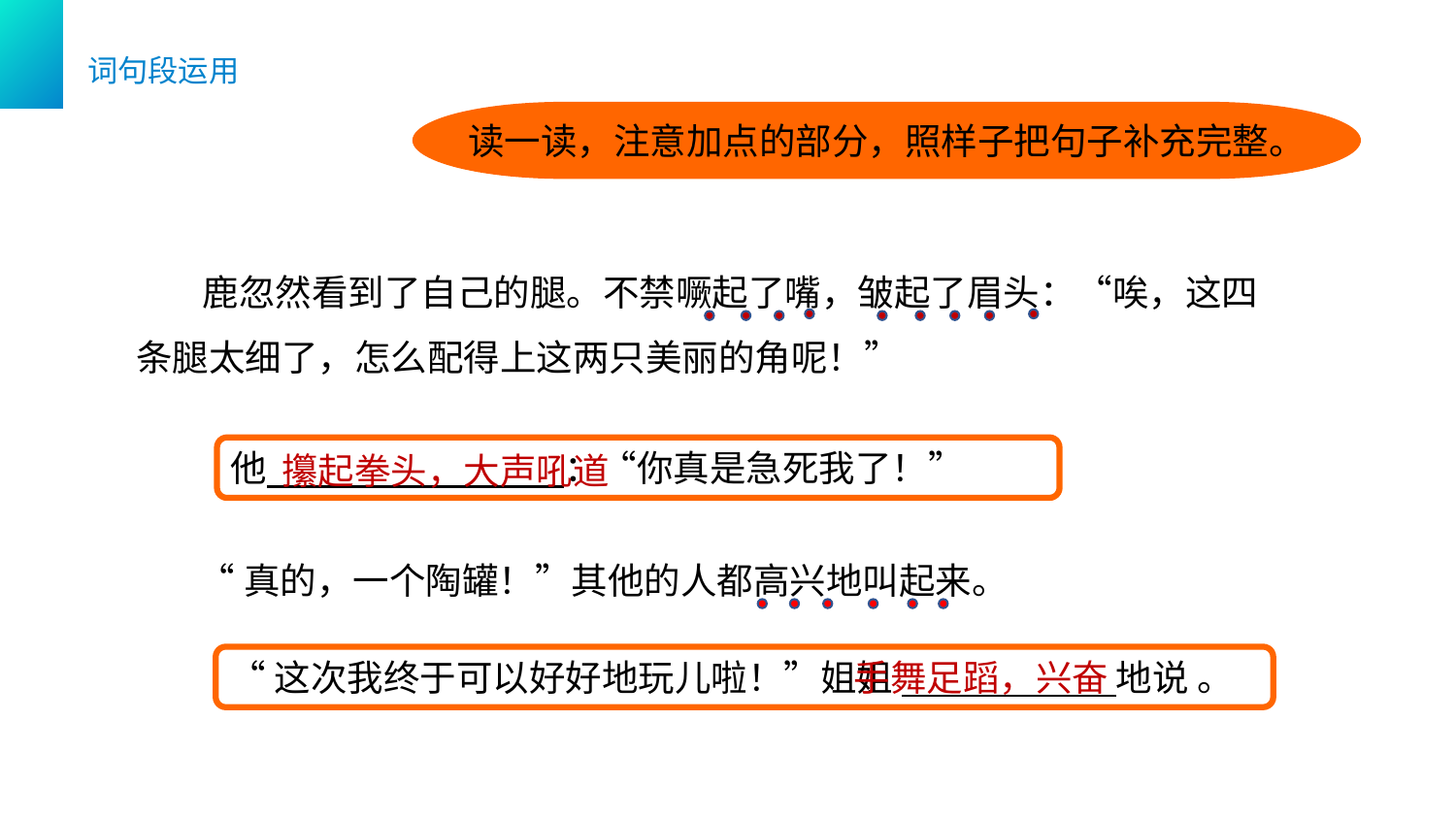

词句段运用
读一读，注意加点的部分，照样子把句子补充完整。
       鹿忽然看到了自己的腿。不禁噘起了嘴，皱起了眉头：“唉，这四条腿太细了，怎么配得上这两只美丽的角呢！”

他                                    ：“你真是急死我了！”
攥起拳头，大声吼道
“真的，一个陶罐！”其他的人都高兴地叫起来。

“这次我终于可以好好地玩儿啦！”姐姐                           地说 。
手舞足蹈，兴奋